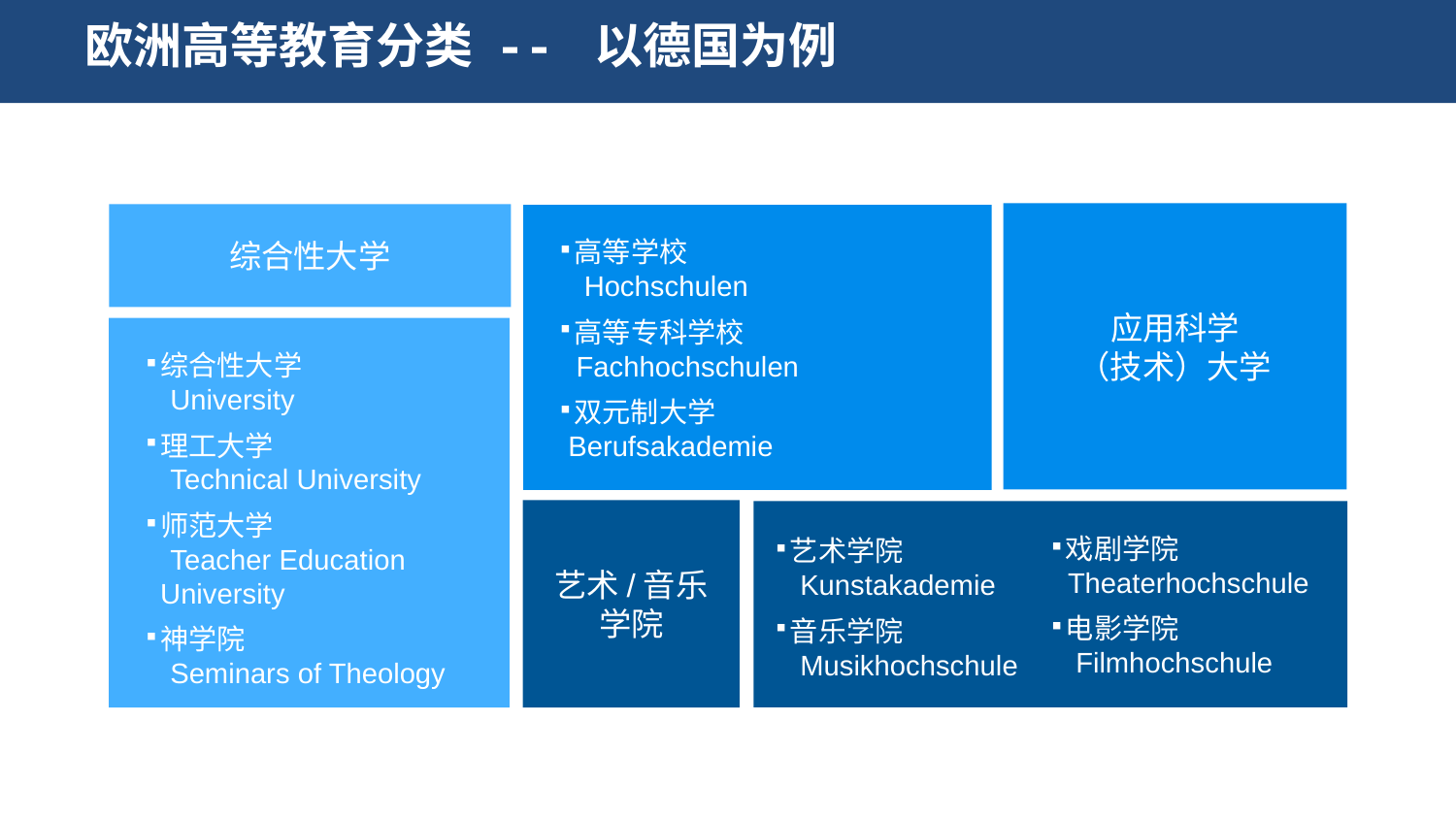

欧洲高等教育分类 -- 以德国为例
应用科学
（技术）大学
综合性大学

高等学校
   Hochschulen
高等专科学校
  Fachhochschulen
双元制大学
 Berufsakademie

综合性大学
   University
理工大学
   Technical University
师范大学
   Teacher Education University
神学院
   Seminars of Theology
艺术/音乐
学院

戏剧学院
  Theaterhochschule
电影学院
   Filmhochschule
艺术学院
   Kunstakademie
音乐学院
   Musikhochschule